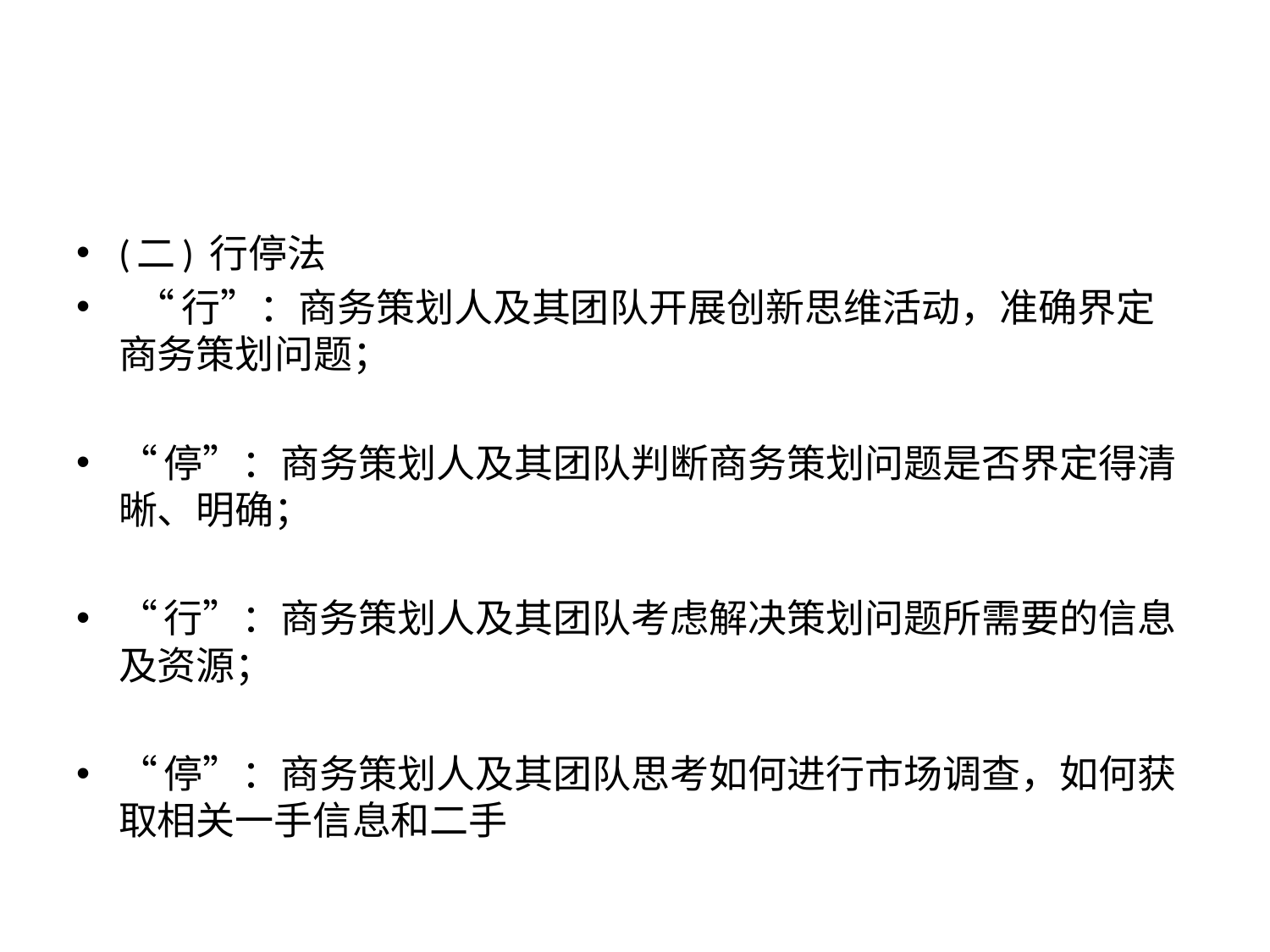

#
(二) 行停法
  “行”：商务策划人及其团队开展创新思维活动，准确界定商务策划问题；

“停”：商务策划人及其团队判断商务策划问题是否界定得清晰、明确；

“行”：商务策划人及其团队考虑解决策划问题所需要的信息及资源；

“停”：商务策划人及其团队思考如何进行市场调查，如何获取相关一手信息和二手